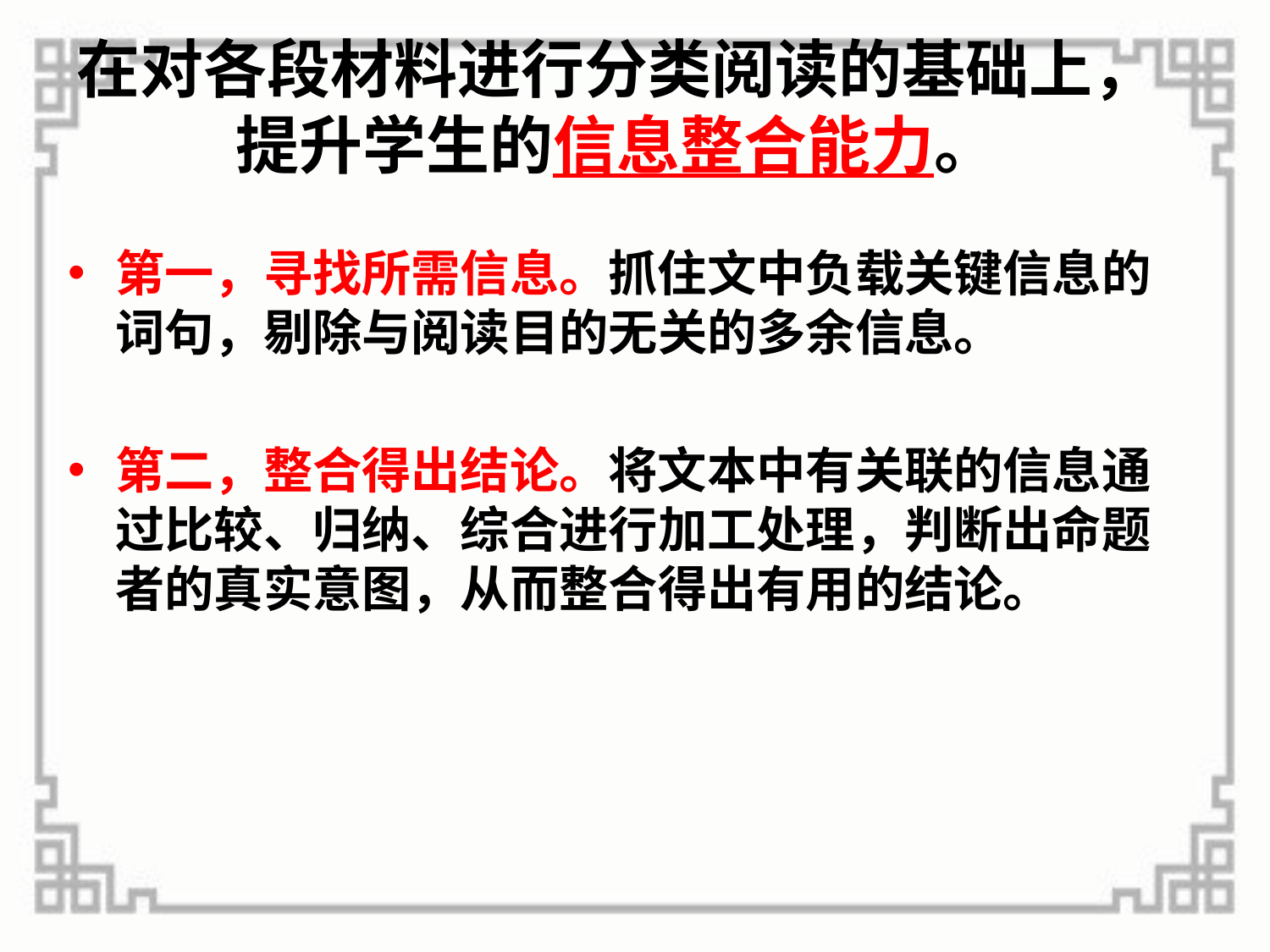

# 在对各段材料进行分类阅读的基础上， 提升学生的信息整合能力。
第一，寻找所需信息。抓住文中负载关键信息的词句，剔除与阅读目的无关的多余信息。

第二，整合得出结论。将文本中有关联的信息通过比较、归纳、综合进行加工处理，判断出命题者的真实意图，从而整合得出有用的结论。